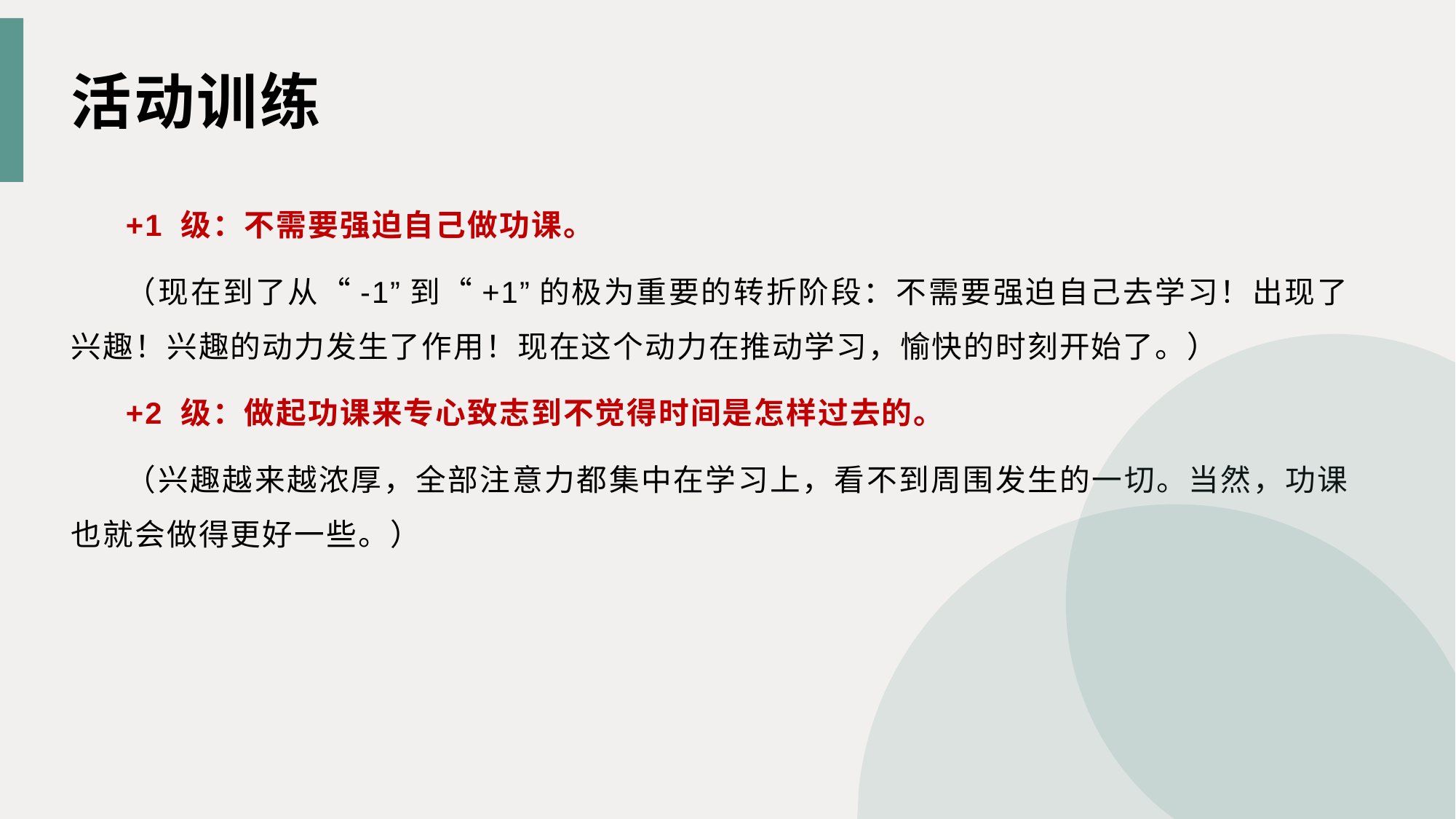

活动训练
+1 级：不需要强迫自己做功课。
（现在到了从“-1”到“+1”的极为重要的转折阶段：不需要强迫自己去学习！出现了兴趣！兴趣的动力发生了作用！现在这个动力在推动学习，愉快的时刻开始了。）
+2 级：做起功课来专心致志到不觉得时间是怎样过去的。
（兴趣越来越浓厚，全部注意力都集中在学习上，看不到周围发生的一切。当然，功课也就会做得更好一些。）